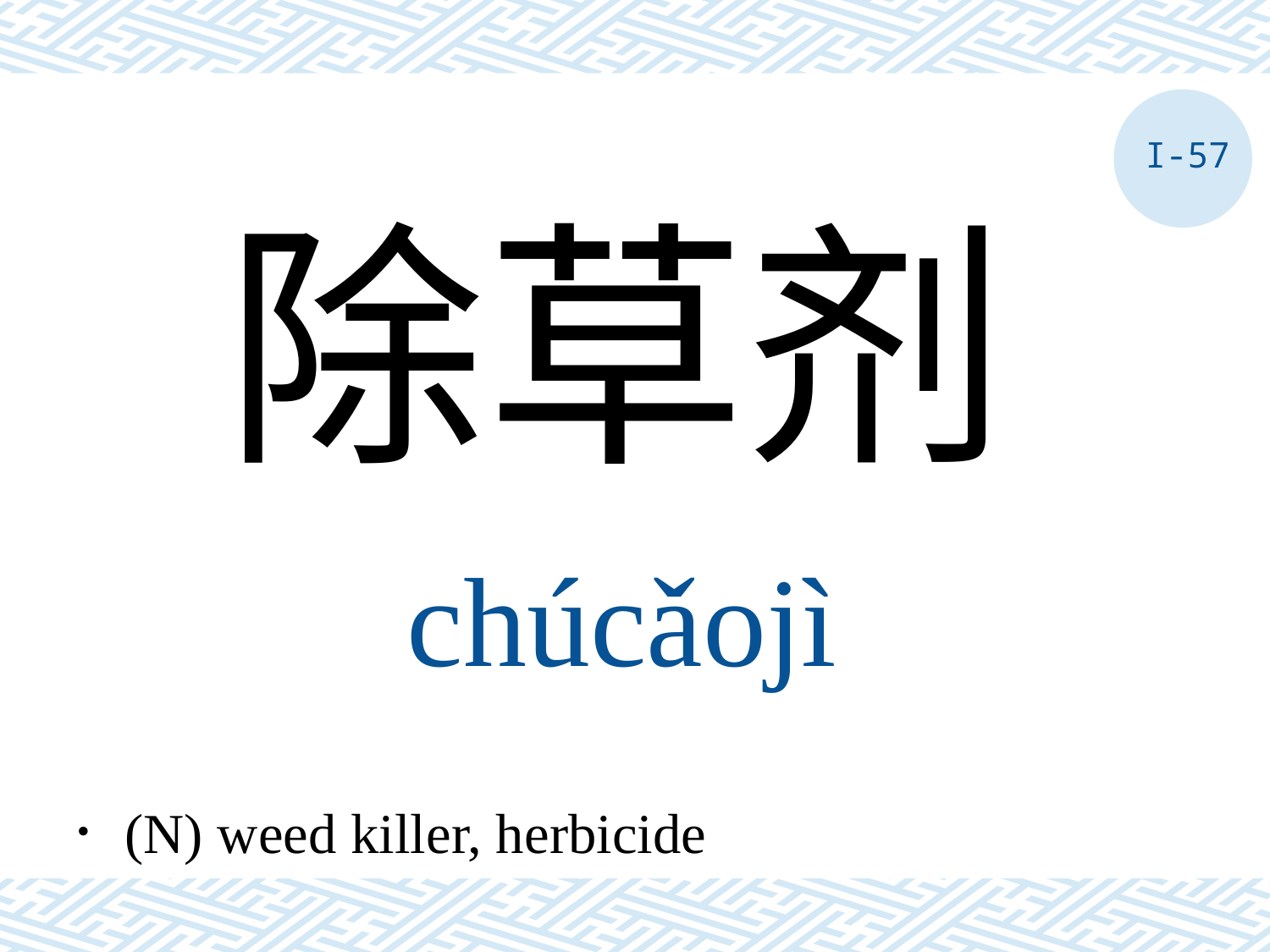

I-57

除草剂
chúcǎojì
．(N) weed killer, herbicide